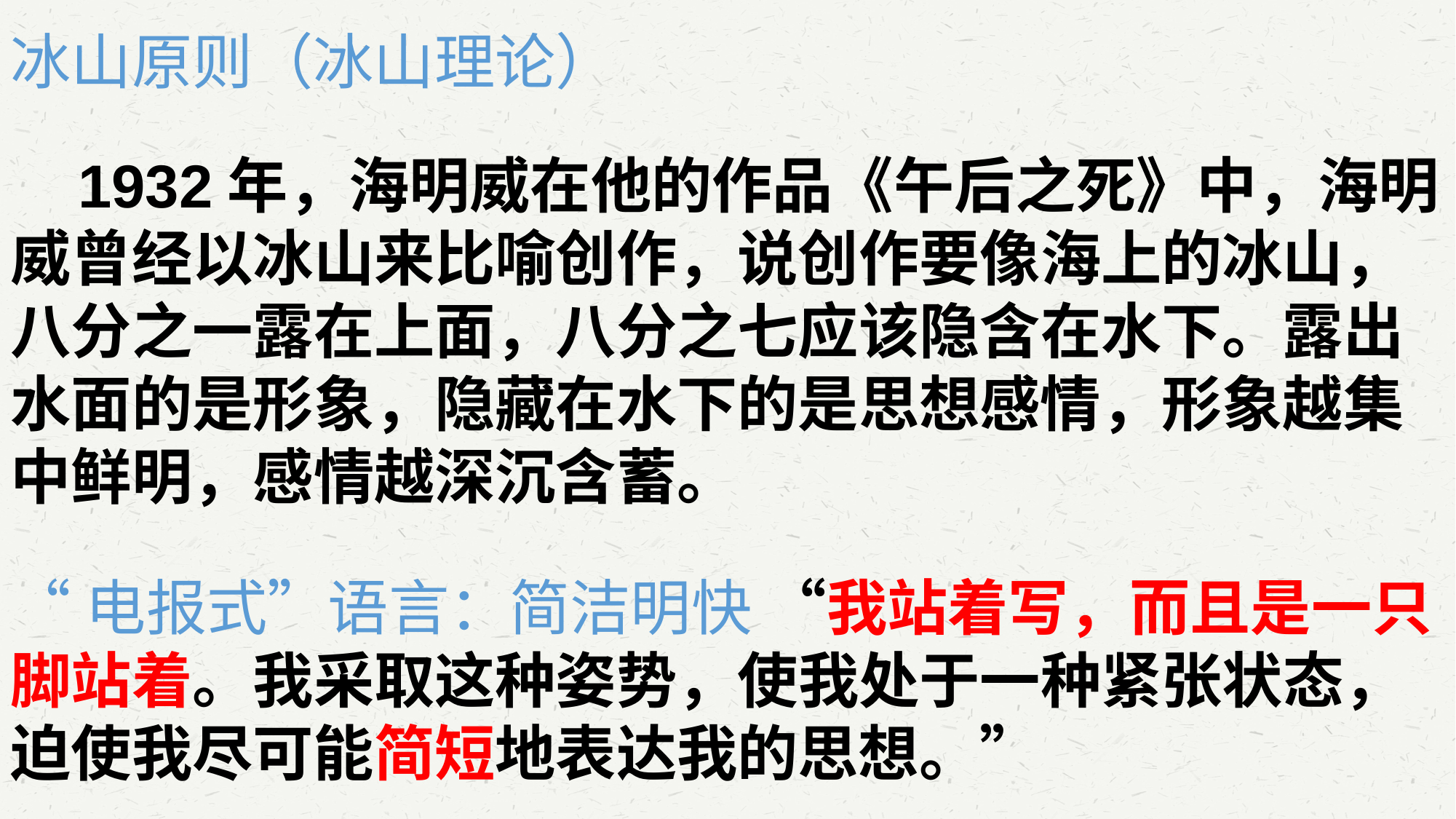

冰山原则（冰山理论）

    1932年，海明威在他的作品《午后之死》中，海明威曾经以冰山来比喻创作，说创作要像海上的冰山，八分之一露在上面，八分之七应该隐含在水下。露出水面的是形象，隐藏在水下的是思想感情，形象越集中鲜明，感情越深沉含蓄。

“电报式”语言：简洁明快 “我站着写，而且是一只脚站着。我采取这种姿势，使我处于一种紧张状态，迫使我尽可能简短地表达我的思想。”